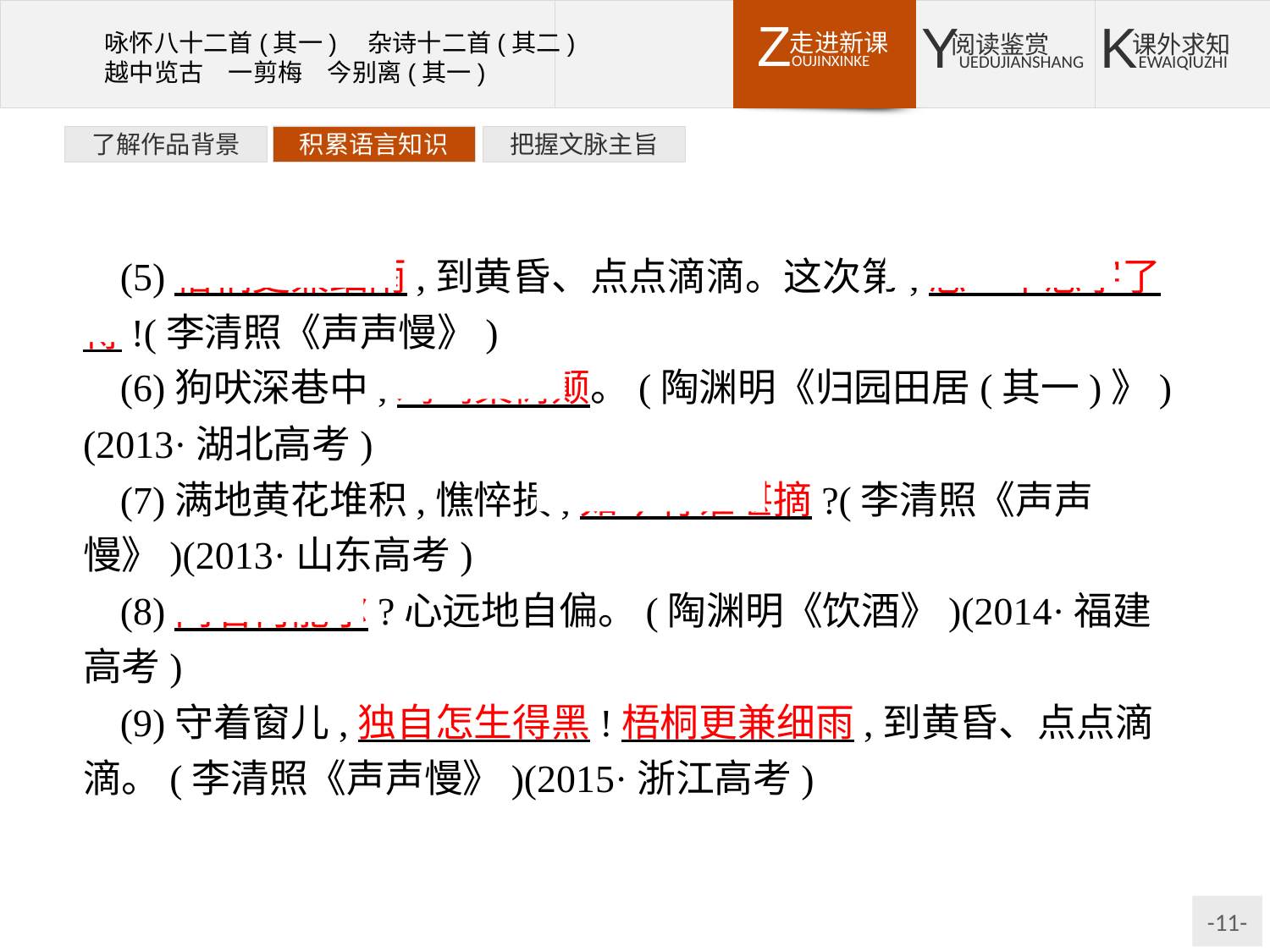

了解作品背景
积累语言知识
把握文脉主旨
(5)梧桐更兼细雨,到黄昏、点点滴滴。这次第,怎一个愁字了得!(李清照《声声慢》)
(6)狗吠深巷中,鸡鸣桑树颠。(陶渊明《归园田居(其一)》)(2013·湖北高考)
(7)满地黄花堆积,憔悴损,如今有谁堪摘?(李清照《声声慢》)(2013·山东高考)
(8)问君何能尔?心远地自偏。(陶渊明《饮酒》)(2014·福建高考)
(9)守着窗儿,独自怎生得黑!梧桐更兼细雨,到黄昏、点点滴滴。(李清照《声声慢》)(2015·浙江高考)